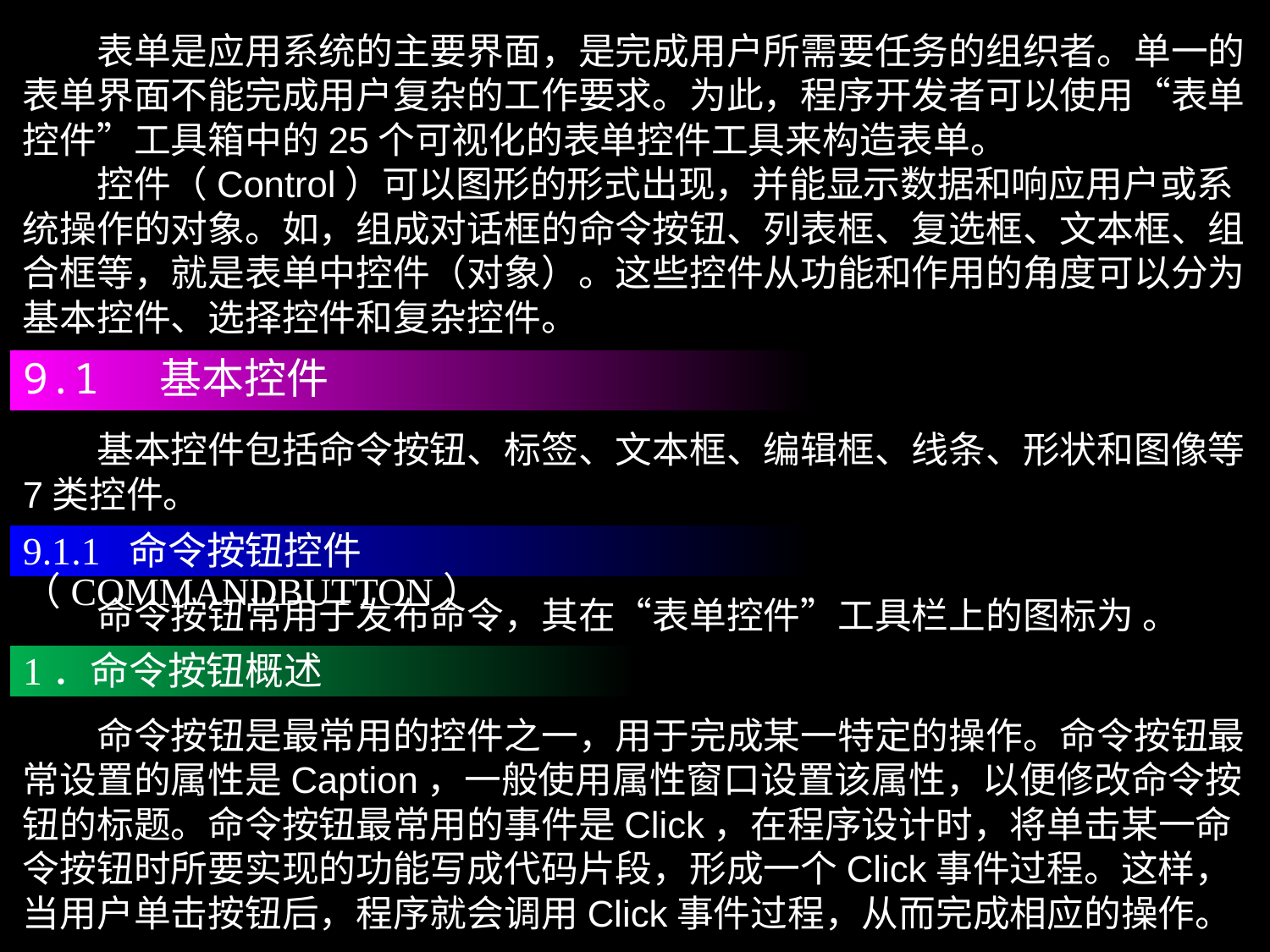

表单是应用系统的主要界面，是完成用户所需要任务的组织者。单一的表单界面不能完成用户复杂的工作要求。为此，程序开发者可以使用“表单控件”工具箱中的25个可视化的表单控件工具来构造表单。
　　控件（Control）可以图形的形式出现，并能显示数据和响应用户或系统操作的对象。如，组成对话框的命令按钮、列表框、复选框、文本框、组合框等，就是表单中控件（对象）。这些控件从功能和作用的角度可以分为基本控件、选择控件和复杂控件。
9.1  基本控件
　　基本控件包括命令按钮、标签、文本框、编辑框、线条、形状和图像等7类控件。
9.1.1  命令按钮控件（COMMANDBUTTON）
　　命令按钮常用于发布命令，其在“表单控件”工具栏上的图标为 。
1．命令按钮概述
　　命令按钮是最常用的控件之一，用于完成某一特定的操作。命令按钮最常设置的属性是Caption，一般使用属性窗口设置该属性，以便修改命令按钮的标题。命令按钮最常用的事件是Click，在程序设计时，将单击某一命令按钮时所要实现的功能写成代码片段，形成一个Click事件过程。这样，当用户单击按钮后，程序就会调用Click事件过程，从而完成相应的操作。